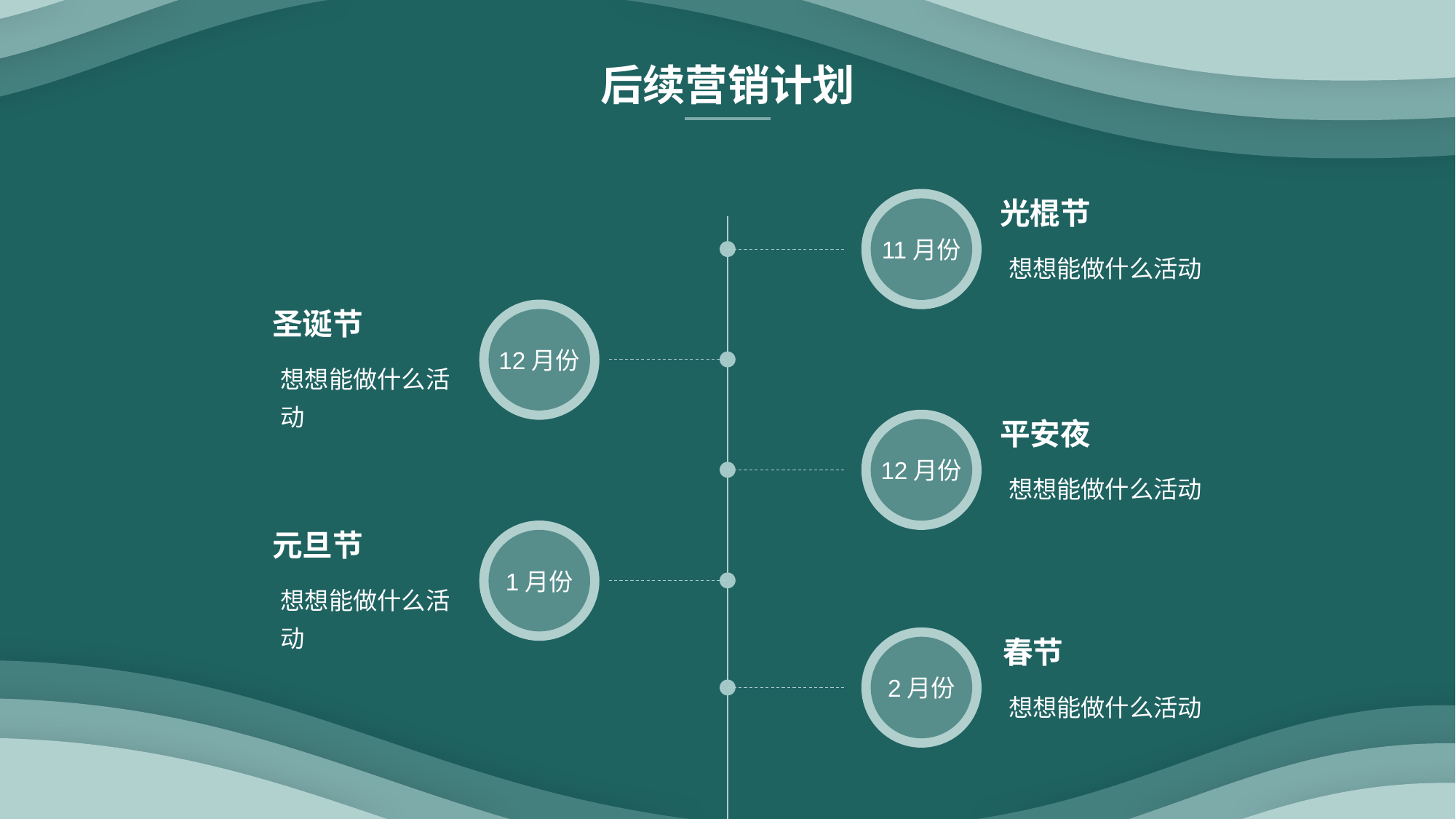

后续营销计划

11月份
光棍节
想想能做什么活动

圣诞节

12月份
想想能做什么活动

12月份
平安夜
想想能做什么活动

元旦节

1月份
想想能做什么活动

2月份
春节
想想能做什么活动